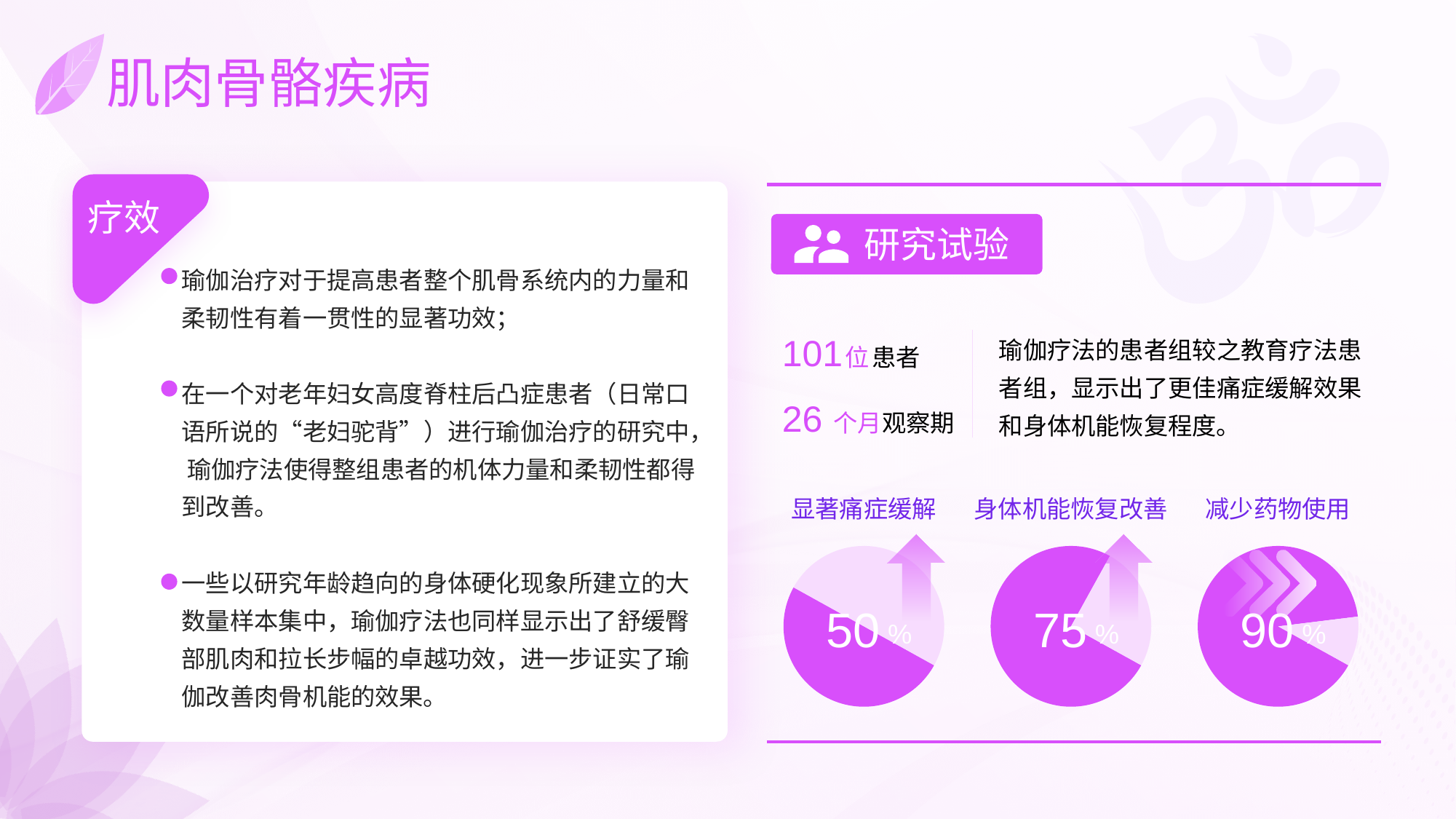

# 肌肉骨骼疾病

疗效

瑜伽治疗对于提高患者整个肌骨系统内的力量和柔韧性有着一贯性的显著功效；

在一个对老年妇女高度脊柱后凸症患者（日常口语所说的“老妇驼背”）进行瑜伽治疗的研究中， 瑜伽疗法使得整组患者的机体力量和柔韧性都得到改善。

一些以研究年龄趋向的身体硬化现象所建立的大数量样本集中，瑜伽疗法也同样显示出了舒缓臀部肌肉和拉长步幅的卓越功效，进一步证实了瑜伽改善肉骨机能的效果。

研究试验

瑜伽疗法的患者组较之教育疗法患者组，显示出了更佳痛症缓解效果和身体机能恢复程度。
101
位
患者
26
个月
观察期
显著痛症缓解
身体机能恢复改善
减少药物使用

### Chart

| Category | 销售额 |
|---|---|
| 第一季度 | 0.5 |
| 第二季度 | 0.5 |
50
%

### Chart

| Category | 销售额 |
|---|---|
| 第一季度 | 0.75 |
| 第二季度 | 0.25 |
75
%

### Chart

| Category | 销售额 |
|---|---|
| 第一季度 | 0.9 |
| 第二季度 | 0.1 |
90
%